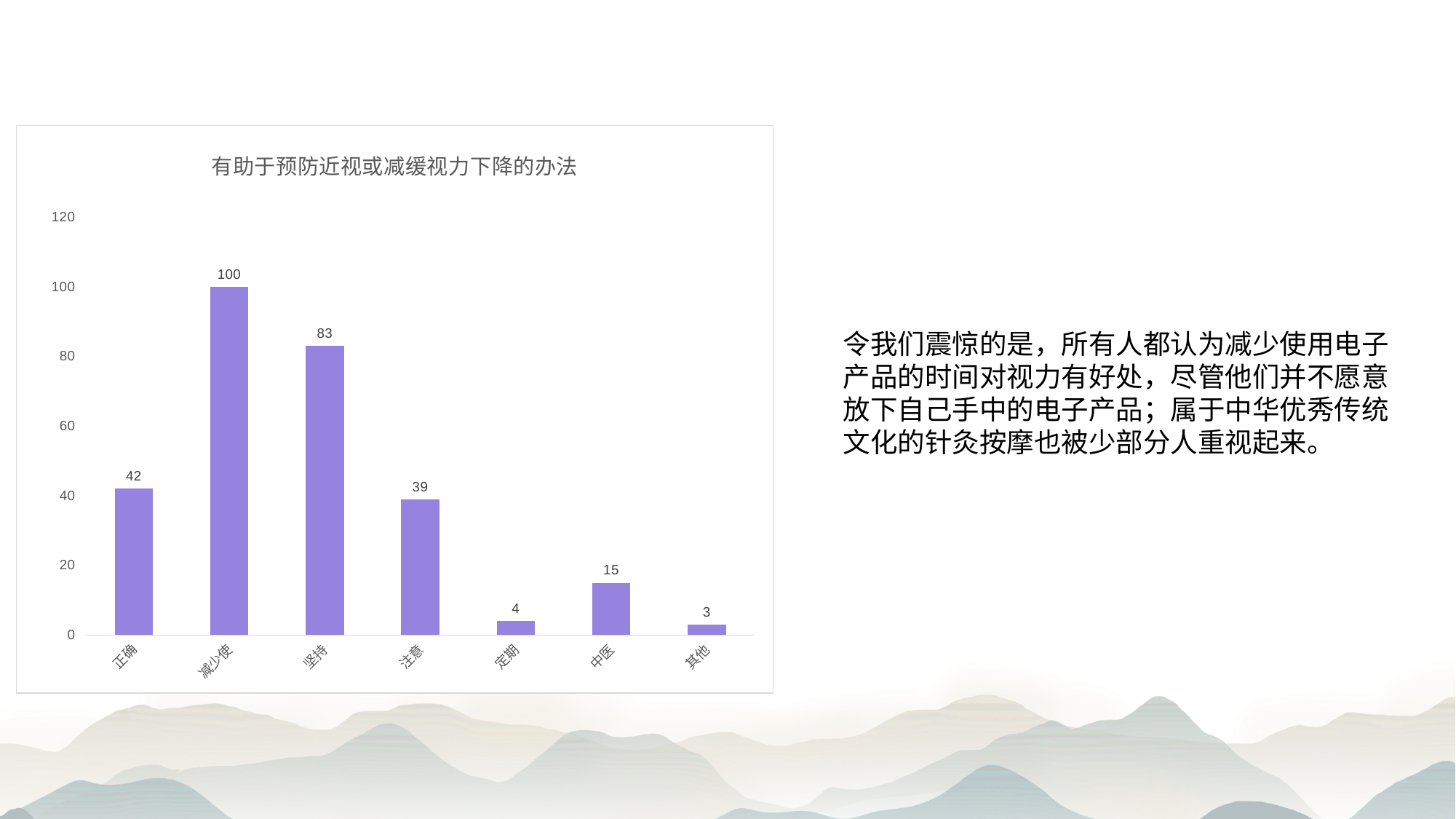

### Chart: 有助于预防近视或减缓视力下降的办法

| Category | 预防近视或减缓视力下降的办法 |
|---|---|
| 正确的看书写字知识 | 42.0 |
| 减少使用电子产品的时间 | 100.0 |
| 坚持做眼保健操 | 83.0 |
| 注意用眼卫生 | 39.0 |
| 定期视力检查 | 4.0 |
| 中医针灸按摩 | 15.0 |
| 其他 | 3.0 |
令我们震惊的是，所有人都认为减少使用电子产品的时间对视力有好处，尽管他们并不愿意放下自己手中的电子产品；属于中华优秀传统文化的针灸按摩也被少部分人重视起来。